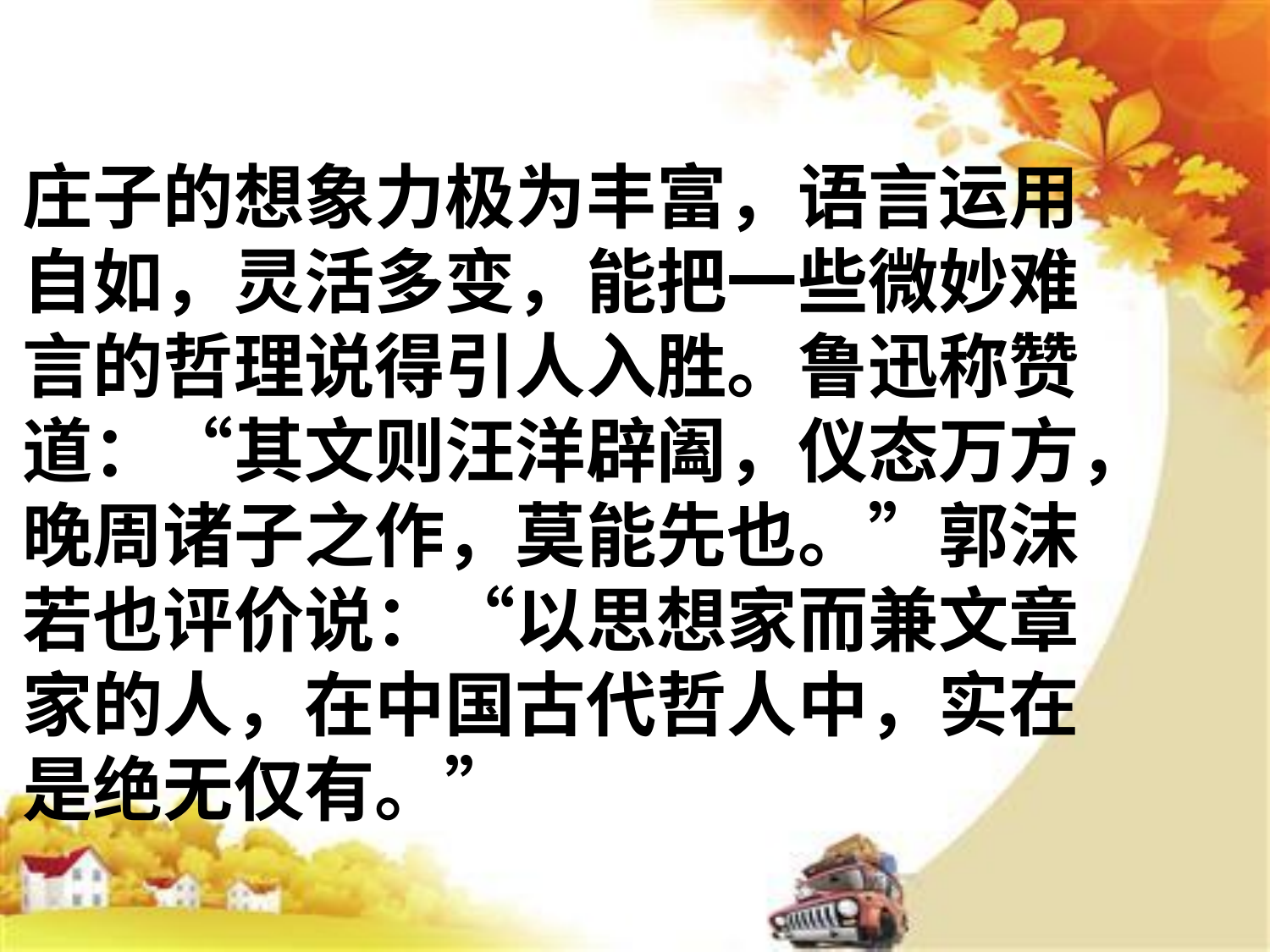

庄子的想象力极为丰富，语言运用自如，灵活多变，能把一些微妙难言的哲理说得引人入胜。鲁迅称赞道：“其文则汪洋辟阖，仪态万方，晚周诸子之作，莫能先也。”郭沫若也评价说：“以思想家而兼文章家的人，在中国古代哲人中，实在是绝无仅有。”